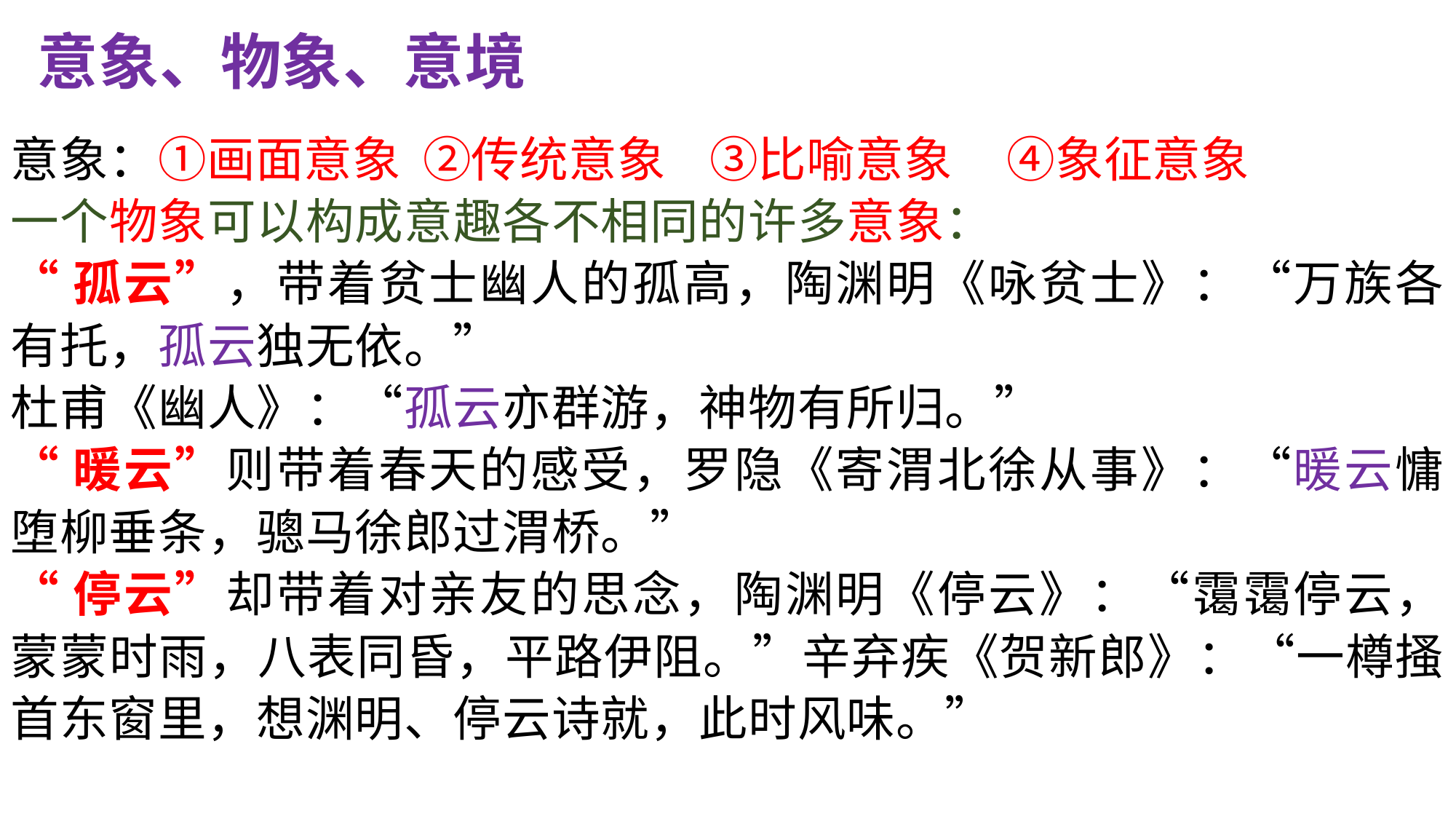

意象、物象、意境
意象：①画面意象  ②传统意象    ③比喻意象     ④象征意象
一个物象可以构成意趣各不相同的许多意象：
“孤云”，带着贫士幽人的孤高，陶渊明《咏贫士》：“万族各有托，孤云独无依。”
杜甫《幽人》：“孤云亦群游，神物有所归。”
“暖云”则带着春天的感受，罗隐《寄渭北徐从事》：“暖云慵堕柳垂条，骢马徐郎过渭桥。”
“停云”却带着对亲友的思念，陶渊明《停云》：“霭霭停云，蒙蒙时雨，八表同昏，平路伊阻。”辛弃疾《贺新郎》：“一樽搔首东窗里，想渊明、停云诗就，此时风味。”